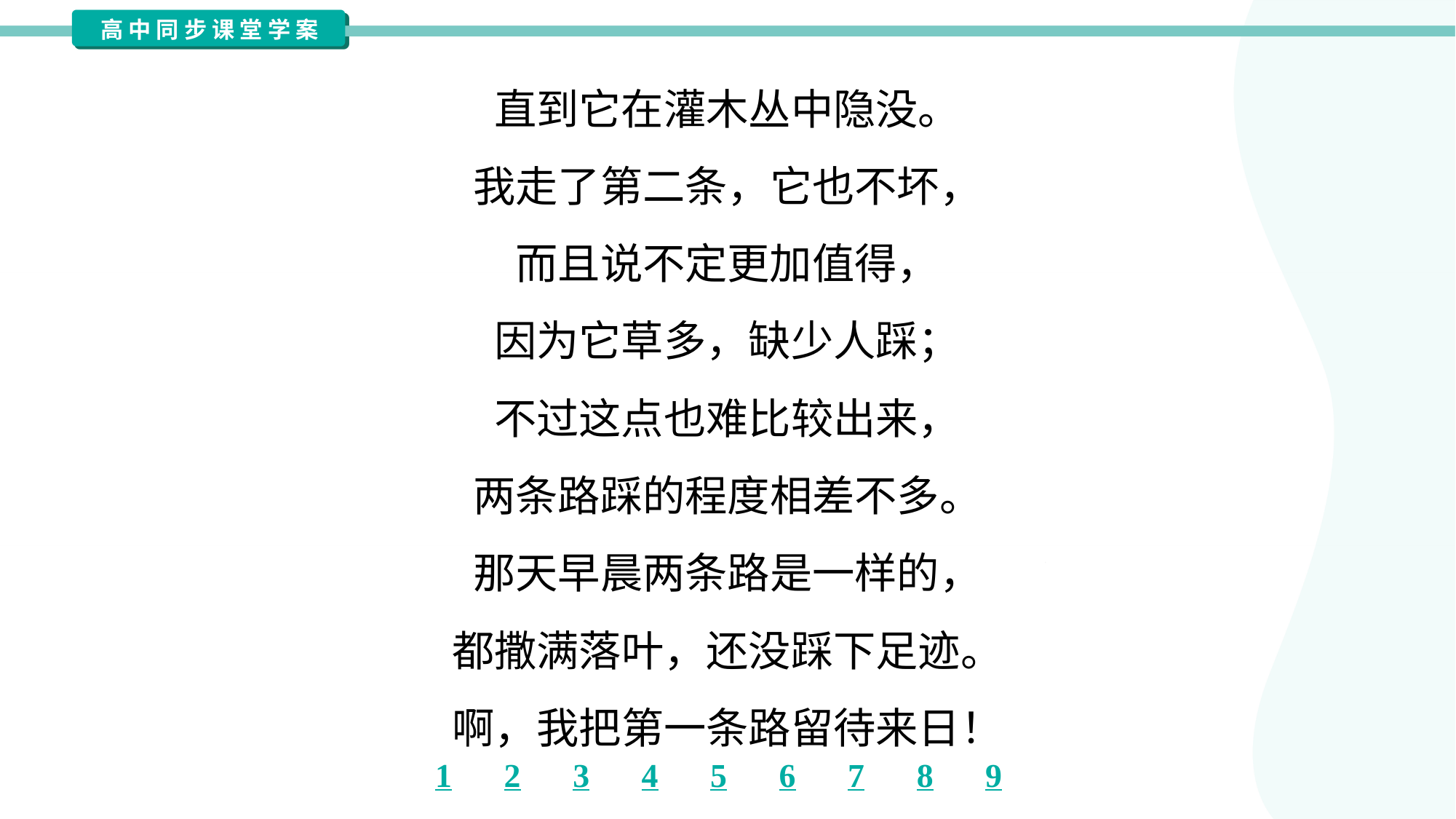

直到它在灌木丛中隐没。
我走了第二条，它也不坏，
而且说不定更加值得，
因为它草多，缺少人踩；
不过这点也难比较出来，
两条路踩的程度相差不多。
那天早晨两条路是一样的，
都撒满落叶，还没踩下足迹。
啊，我把第一条路留待来日！